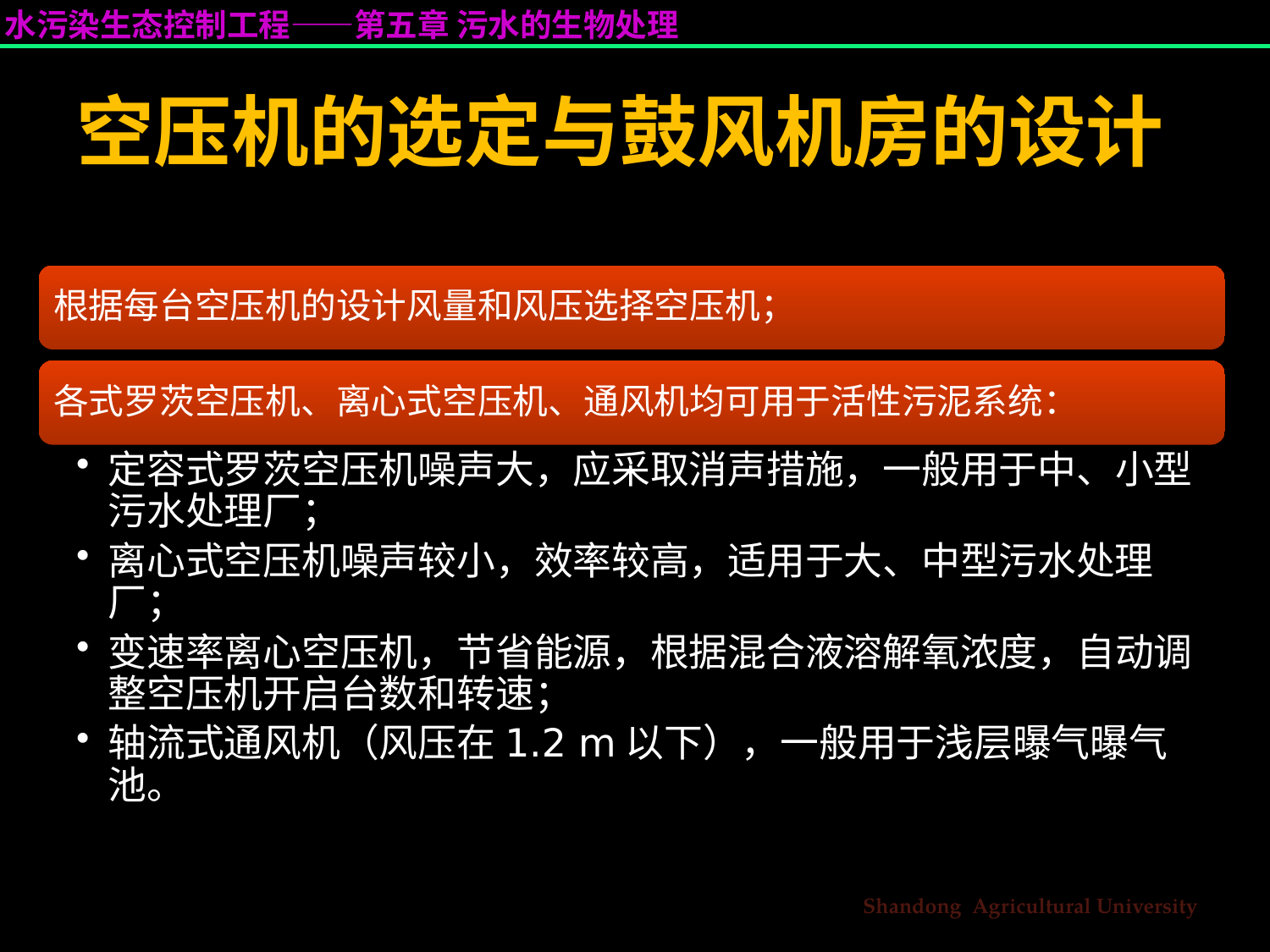

# 空压机的选定与鼓风机房的设计
根据每台空压机的设计风量和风压选择空压机；
各式罗茨空压机、离心式空压机、通风机均可用于活性污泥系统：
定容式罗茨空压机噪声大，应采取消声措施，一般用于中、小型污水处理厂；
离心式空压机噪声较小，效率较高，适用于大、中型污水处理厂；
变速率离心空压机，节省能源，根据混合液溶解氧浓度，自动调整空压机开启台数和转速；
轴流式通风机（风压在1.2 m以下），一般用于浅层曝气曝气池。